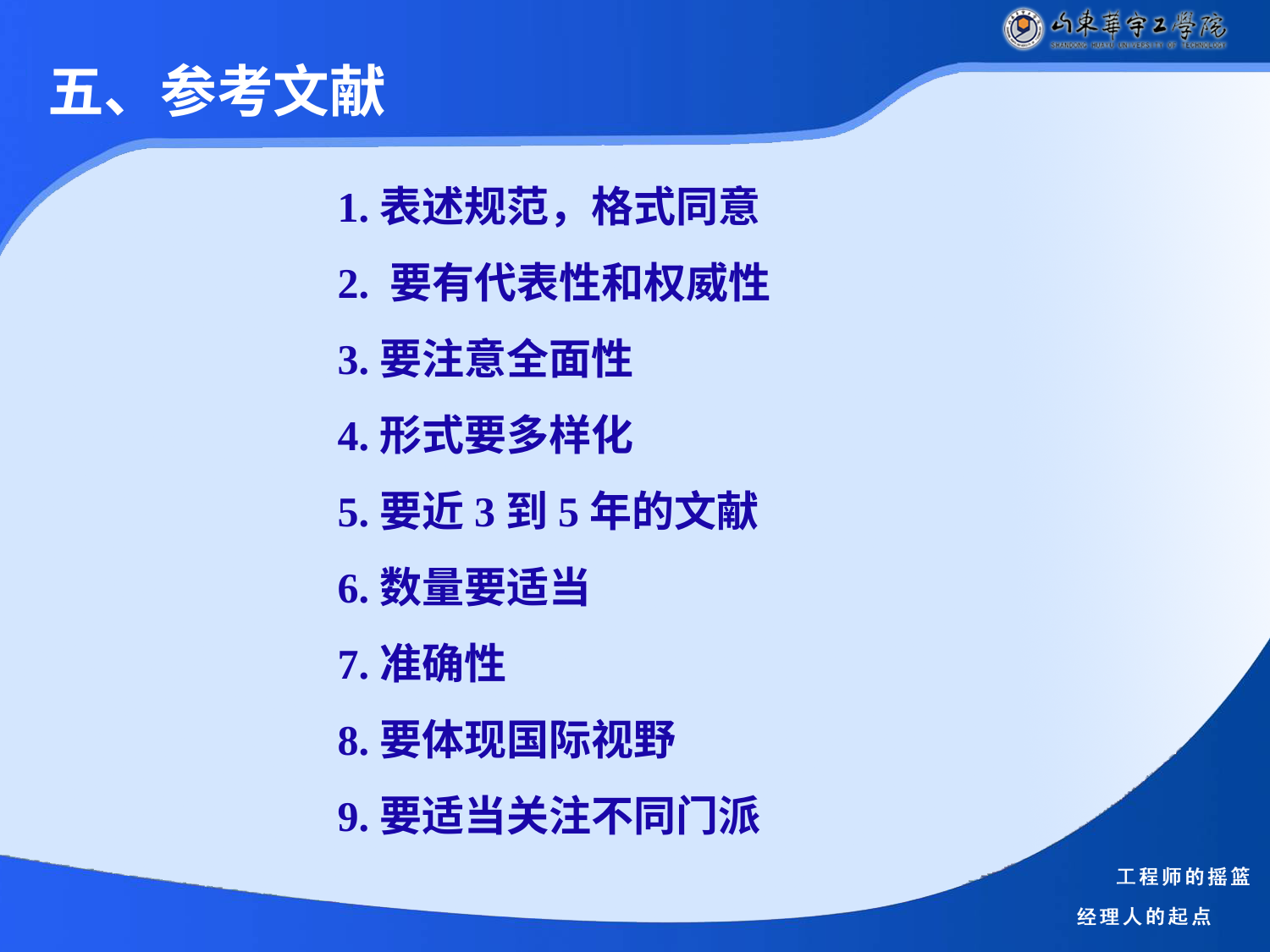

五、参考文献
1.表述规范，格式同意
2. 要有代表性和权威性
3.要注意全面性
4.形式要多样化
5.要近3到5年的文献
6.数量要适当
7.准确性
8.要体现国际视野
9.要适当关注不同门派